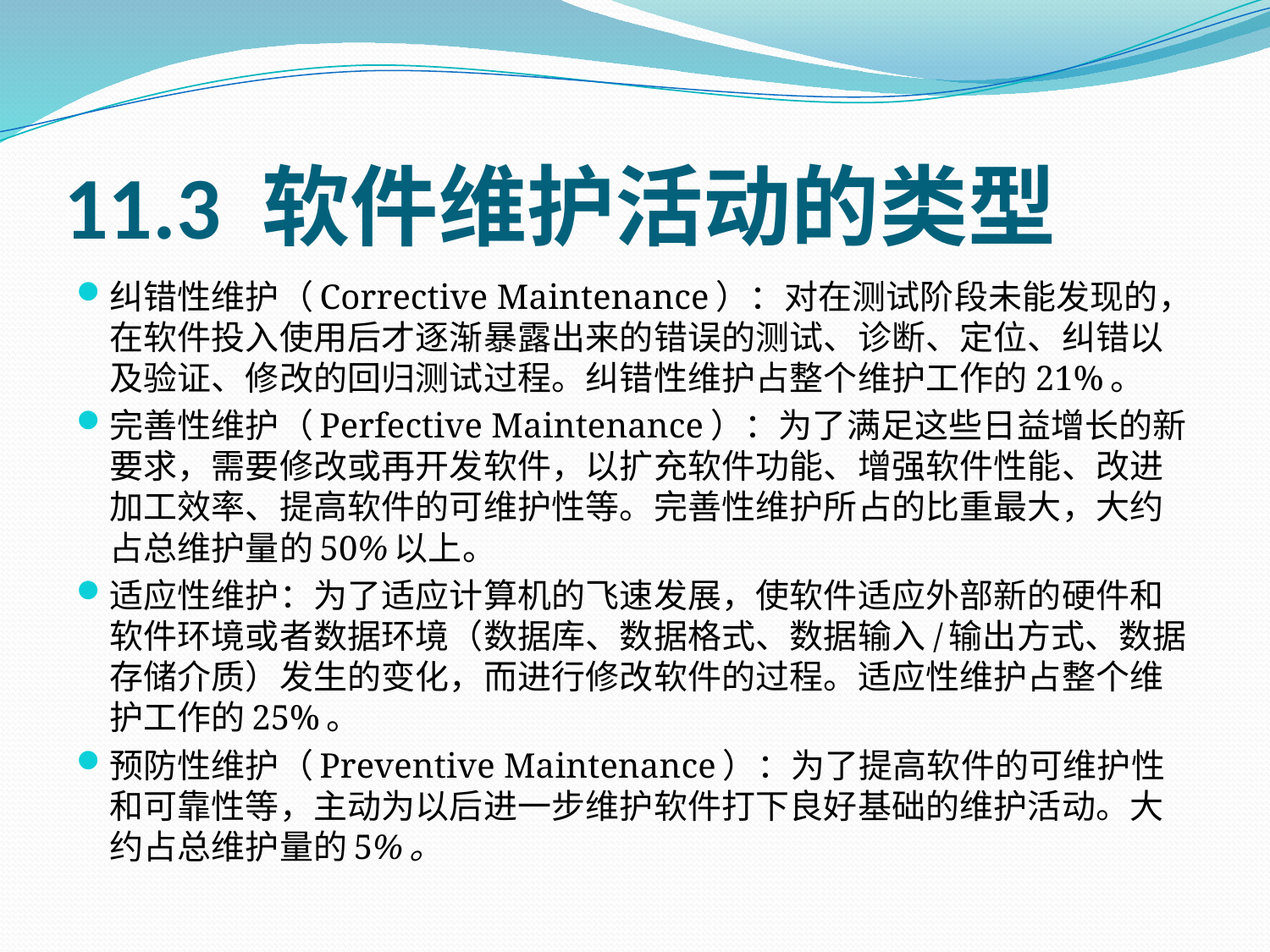

# 11.3 软件维护活动的类型
纠错性维护（Corrective Maintenance）：对在测试阶段未能发现的，在软件投入使用后才逐渐暴露出来的错误的测试、诊断、定位、纠错以及验证、修改的回归测试过程。纠错性维护占整个维护工作的21%。
完善性维护（Perfective Maintenance）：为了满足这些日益增长的新要求，需要修改或再开发软件，以扩充软件功能、增强软件性能、改进加工效率、提高软件的可维护性等。完善性维护所占的比重最大，大约占总维护量的50%以上。
适应性维护：为了适应计算机的飞速发展，使软件适应外部新的硬件和软件环境或者数据环境（数据库、数据格式、数据输入/输出方式、数据存储介质）发生的变化，而进行修改软件的过程。适应性维护占整个维护工作的25%。
预防性维护（Preventive Maintenance）：为了提高软件的可维护性和可靠性等，主动为以后进一步维护软件打下良好基础的维护活动。大约占总维护量的5%。